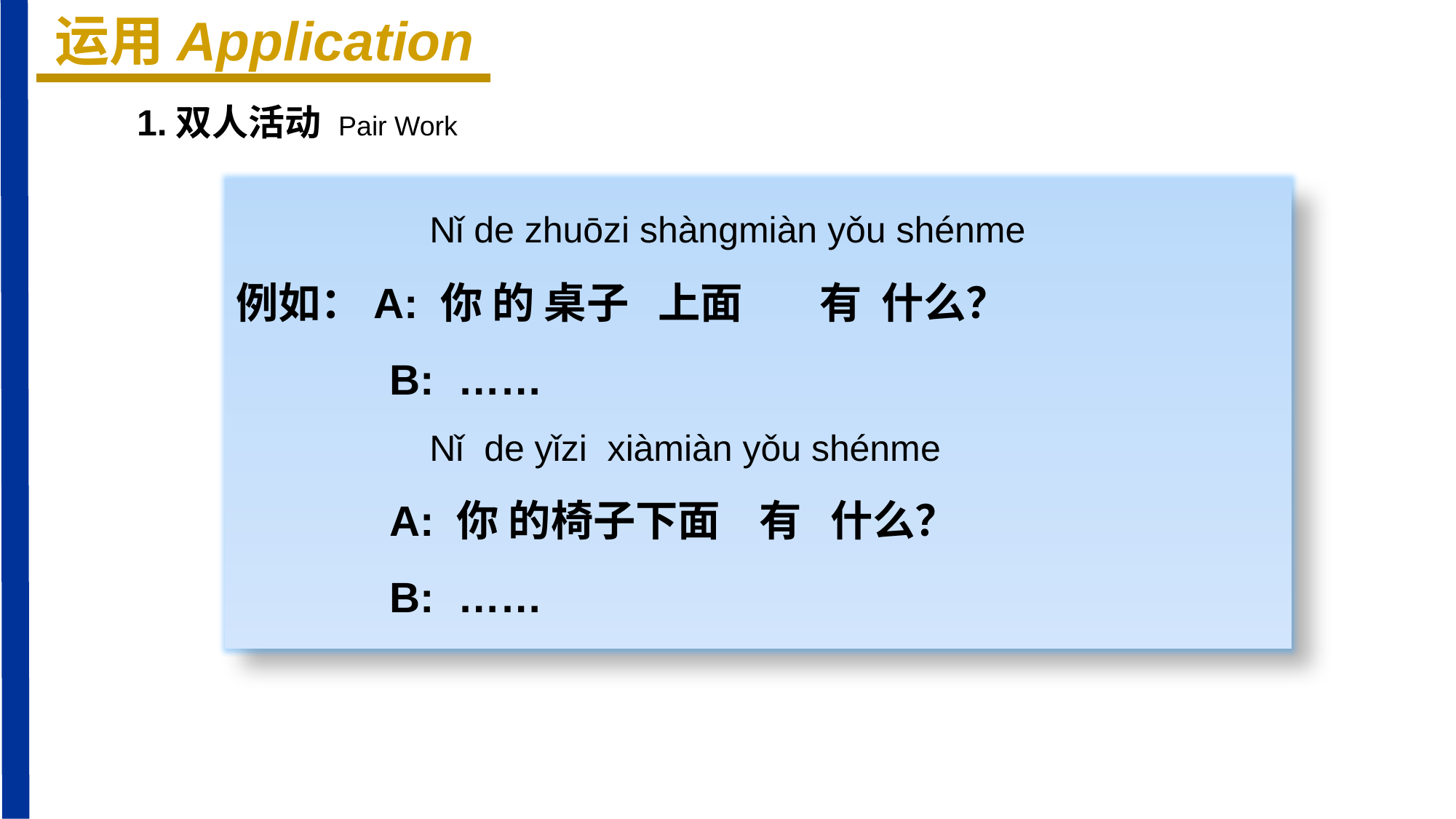

运用Application
1.双人活动 Pair Work
                   Nǐ de zhuōzi shànɡmiàn yǒu shénme
例如：A: 你 的 桌子   上面        有  什么？
             B:  ……
                   Nǐ  de yǐzi  xiàmiàn yǒu shénme
             A: 你 的椅子下面    有   什么？
             B:  ……